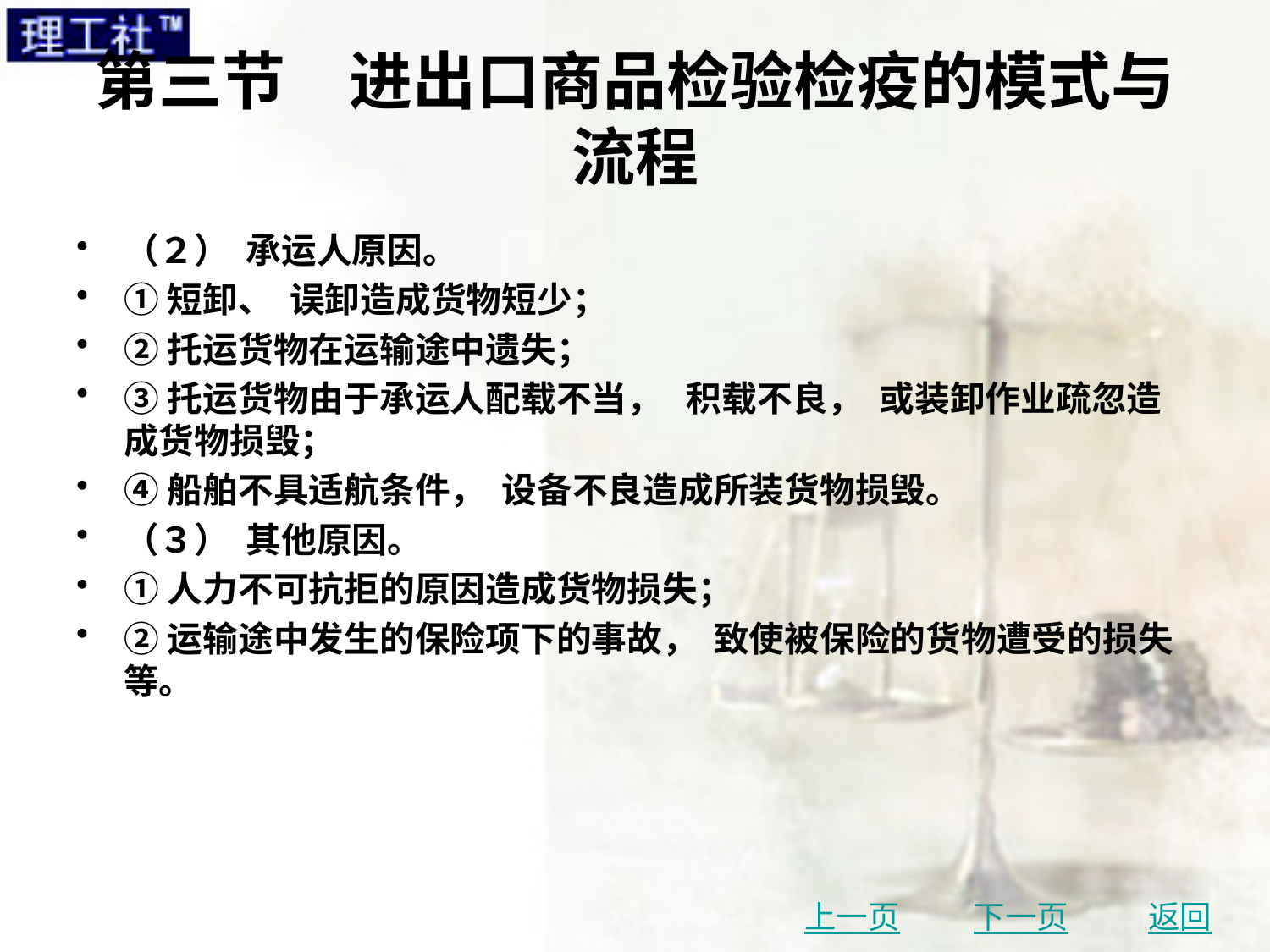

# 第三节　进出口商品检验检疫的模式与流程
（２）  承运人原因。
①短卸、  误卸造成货物短少；
②托运货物在运输途中遗失；
③托运货物由于承运人配载不当，   积载不良，  或装卸作业疏忽造成货物损毁；
④船舶不具适航条件，  设备不良造成所装货物损毁。
（３）  其他原因。
①人力不可抗拒的原因造成货物损失；
②运输途中发生的保险项下的事故，  致使被保险的货物遭受的损失等。

上一页
下一页
返回